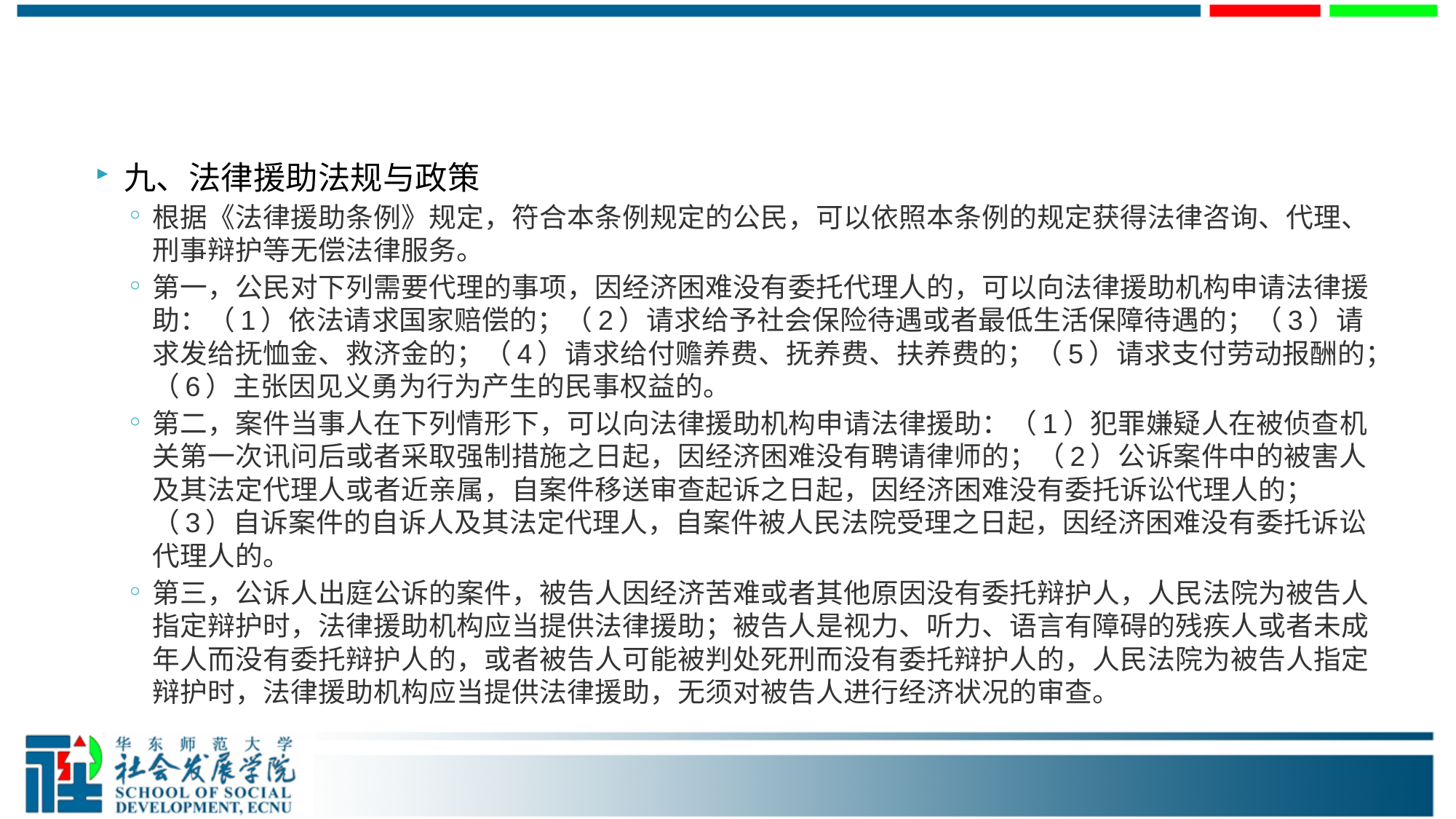

#
九、法律援助法规与政策
根据《法律援助条例》规定，符合本条例规定的公民，可以依照本条例的规定获得法律咨询、代理、刑事辩护等无偿法律服务。
第一，公民对下列需要代理的事项，因经济困难没有委托代理人的，可以向法律援助机构申请法律援助：（1）依法请求国家赔偿的；（2）请求给予社会保险待遇或者最低生活保障待遇的；（3）请求发给抚恤金、救济金的；（4）请求给付赡养费、抚养费、扶养费的；（5）请求支付劳动报酬的；（6）主张因见义勇为行为产生的民事权益的。
第二，案件当事人在下列情形下，可以向法律援助机构申请法律援助：（1）犯罪嫌疑人在被侦查机关第一次讯问后或者采取强制措施之日起，因经济困难没有聘请律师的；（2）公诉案件中的被害人及其法定代理人或者近亲属，自案件移送审查起诉之日起，因经济困难没有委托诉讼代理人的；（3）自诉案件的自诉人及其法定代理人，自案件被人民法院受理之日起，因经济困难没有委托诉讼代理人的。
第三，公诉人出庭公诉的案件，被告人因经济苦难或者其他原因没有委托辩护人，人民法院为被告人指定辩护时，法律援助机构应当提供法律援助；被告人是视力、听力、语言有障碍的残疾人或者未成年人而没有委托辩护人的，或者被告人可能被判处死刑而没有委托辩护人的，人民法院为被告人指定辩护时，法律援助机构应当提供法律援助，无须对被告人进行经济状况的审查。